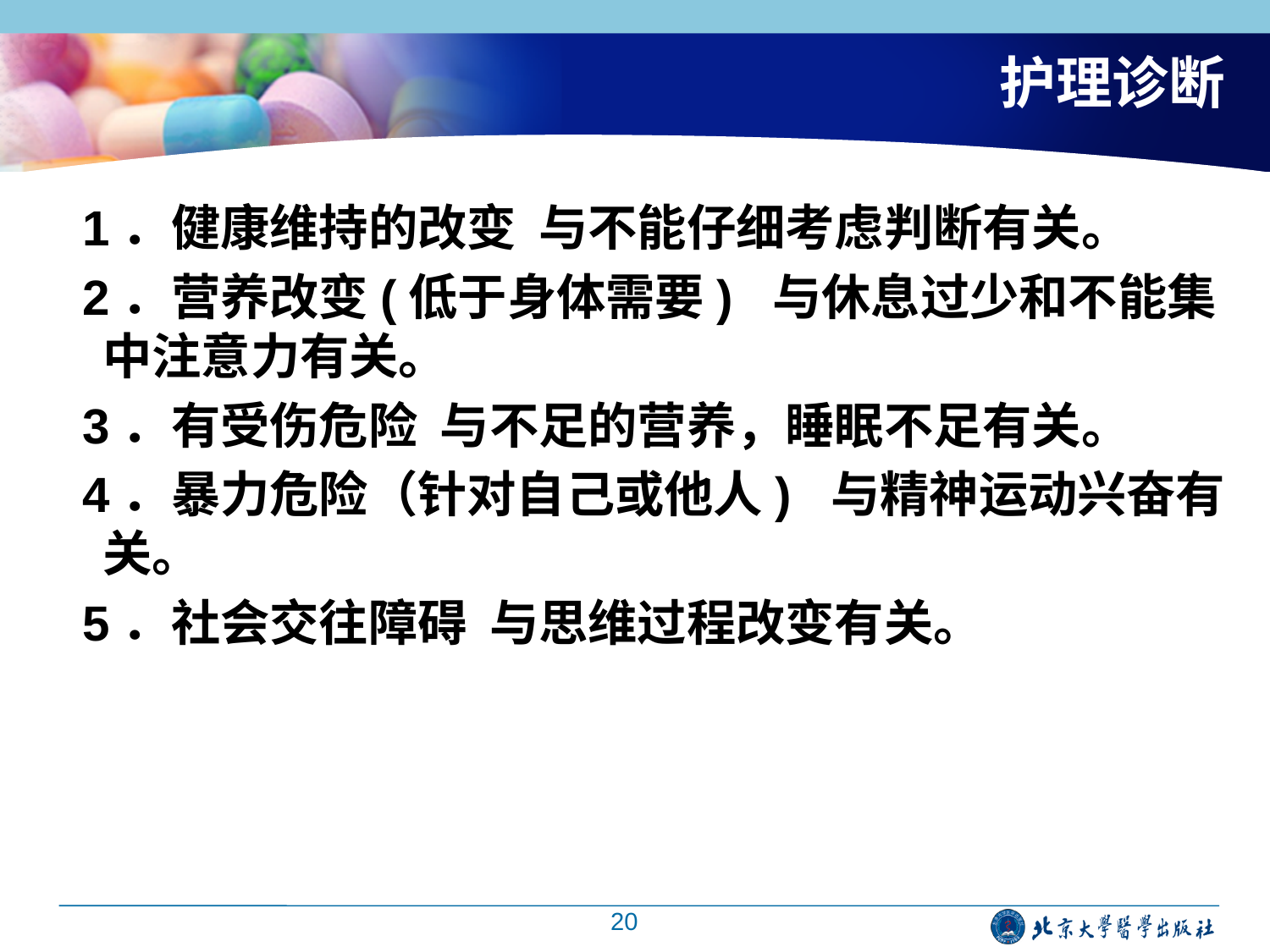

# 护理诊断
  1．健康维持的改变  与不能仔细考虑判断有关。
  2．营养改变(低于身体需要)  与休息过少和不能集中注意力有关。
  3．有受伤危险  与不足的营养，睡眠不足有关。
  4．暴力危险（针对自己或他人)  与精神运动兴奋有关。
  5．社会交往障碍  与思维过程改变有关。

20